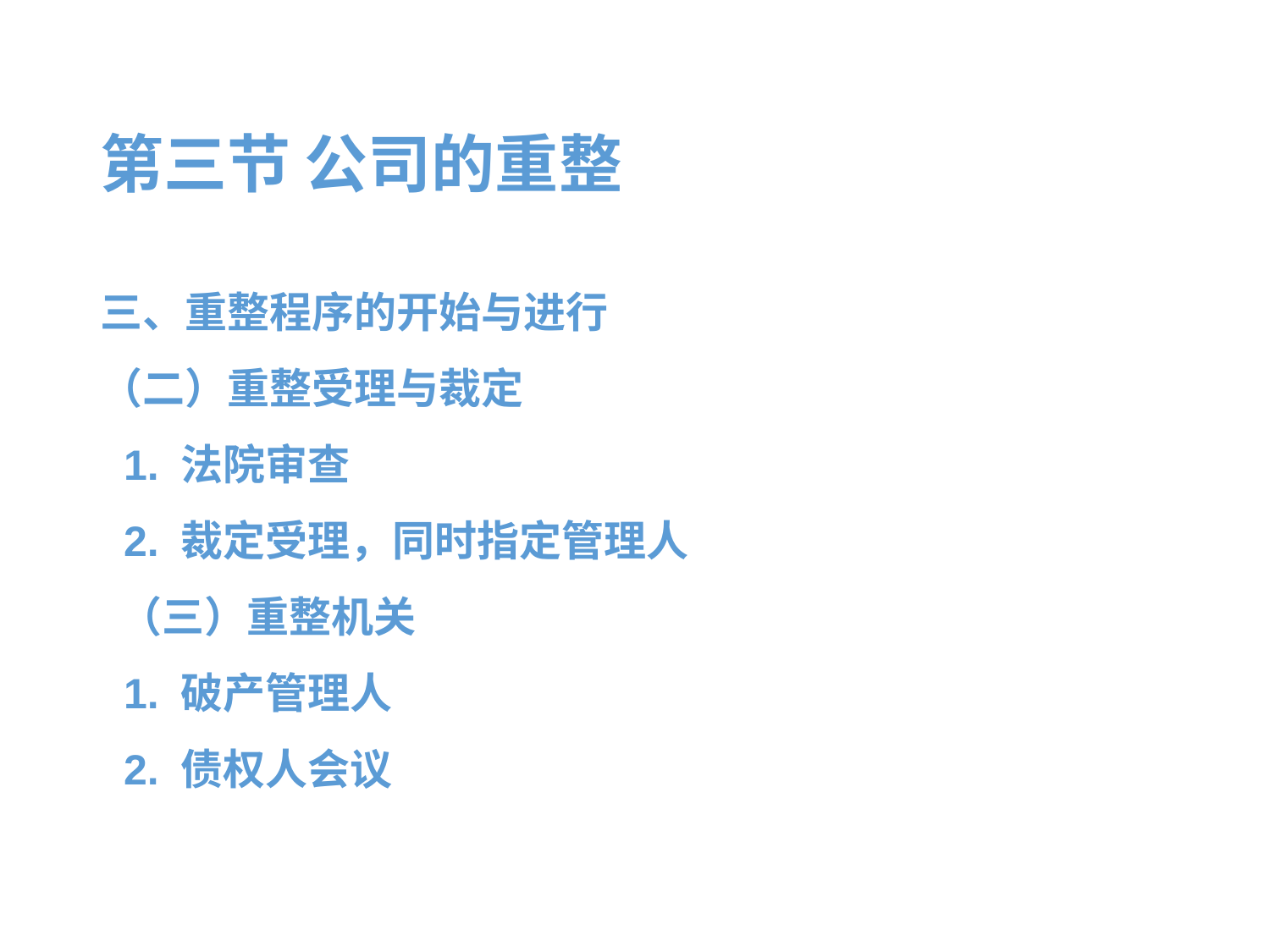

第三节 公司的重整
三、重整程序的开始与进行
（二）重整受理与裁定
  1. 法院审查
  2. 裁定受理，同时指定管理人
 （三）重整机关
  1. 破产管理人
  2. 债权人会议